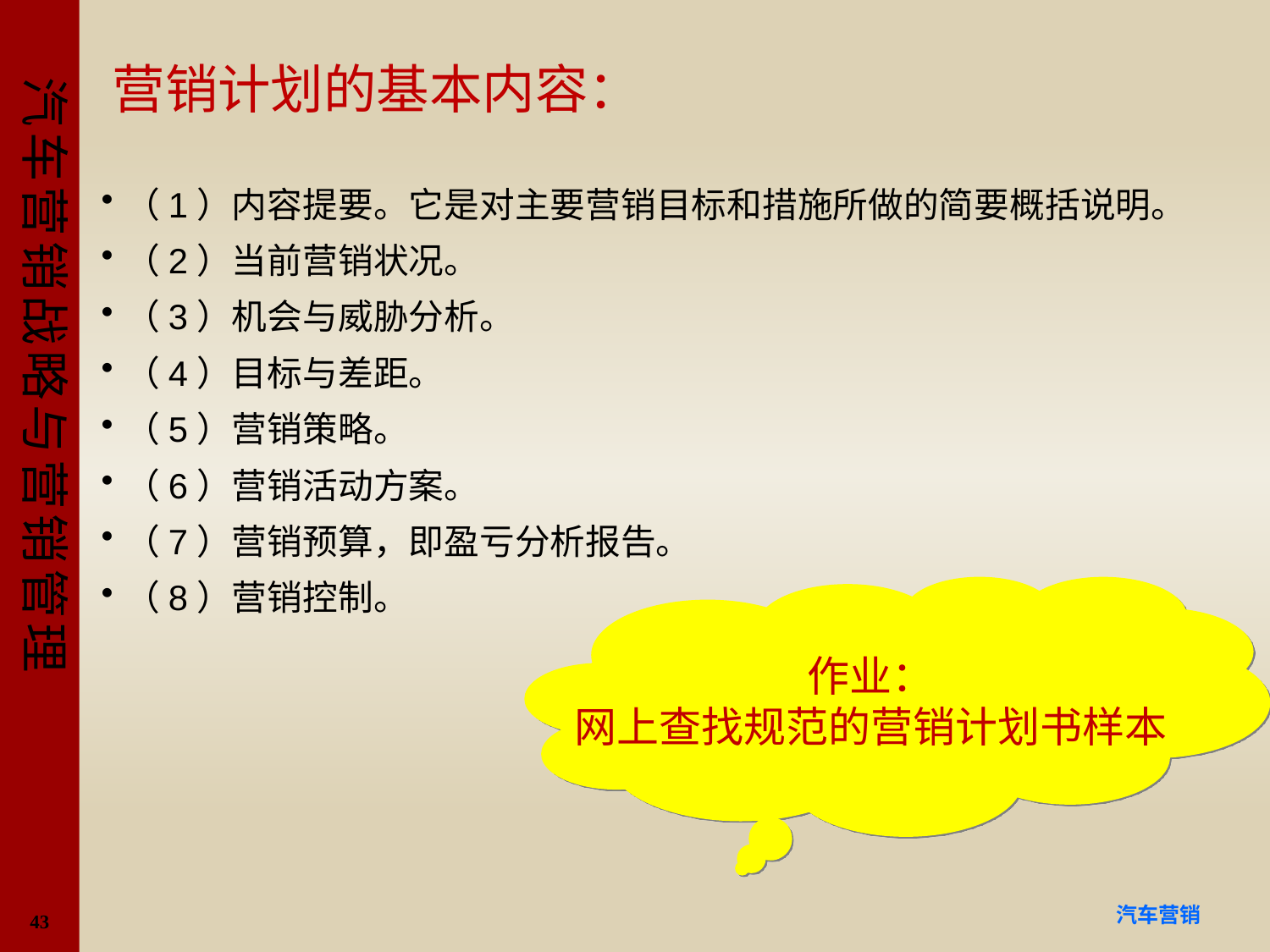

# 营销计划的基本内容：
（1）内容提要。它是对主要营销目标和措施所做的简要概括说明。
（2）当前营销状况。
（3）机会与威胁分析。
（4）目标与差距。
（5）营销策略。
（6）营销活动方案。
（7）营销预算，即盈亏分析报告。
（8）营销控制。

作业：
网上查找规范的营销计划书样本
43